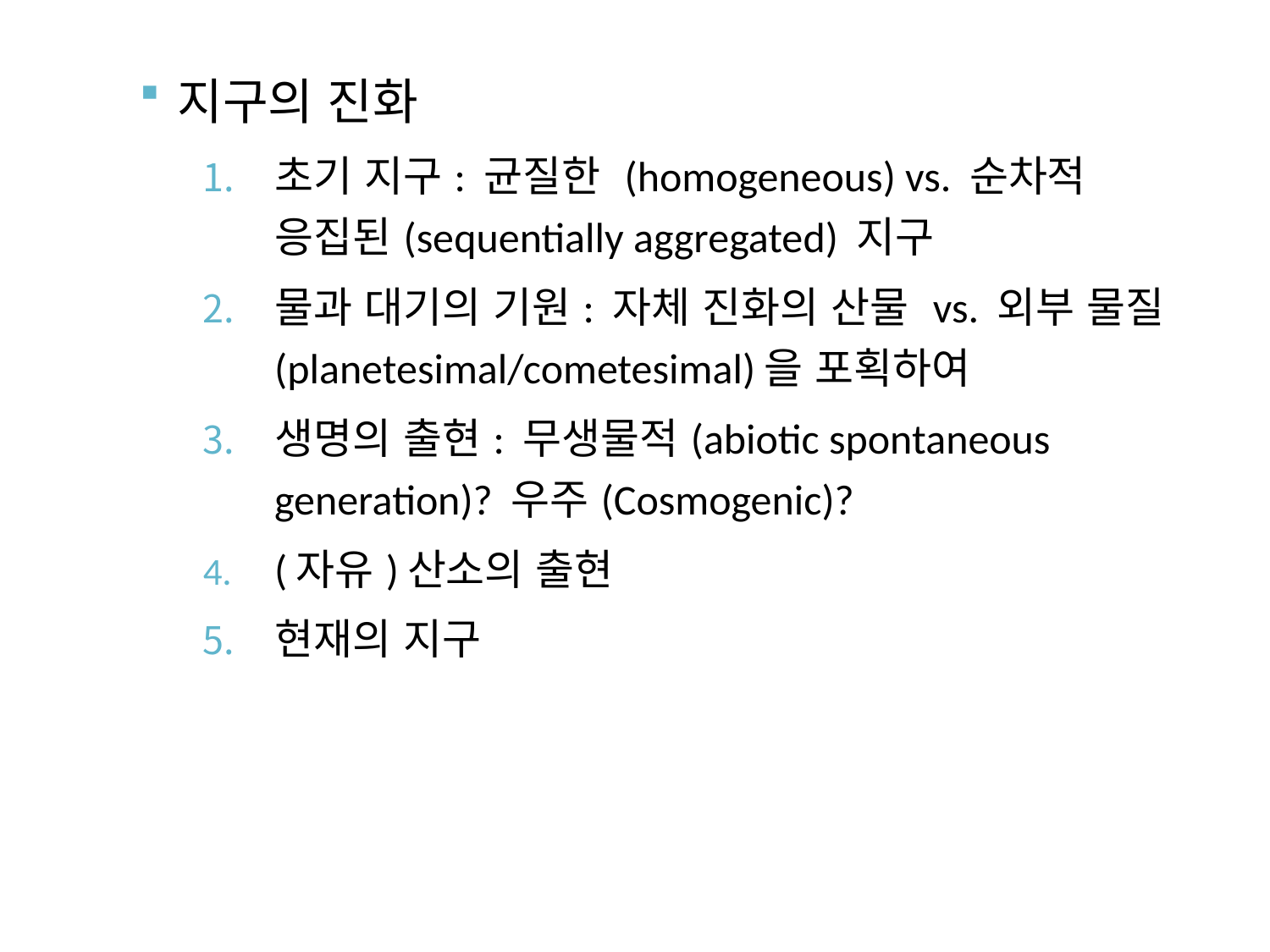

지구의 진화
초기 지구: 균질한 (homogeneous) vs. 순차적 응집된(sequentially aggregated) 지구
물과 대기의 기원: 자체 진화의 산물 vs. 외부 물질(planetesimal/cometesimal)을 포획하여
생명의 출현: 무생물적(abiotic spontaneous generation)? 우주(Cosmogenic)?
(자유)산소의 출현
현재의 지구